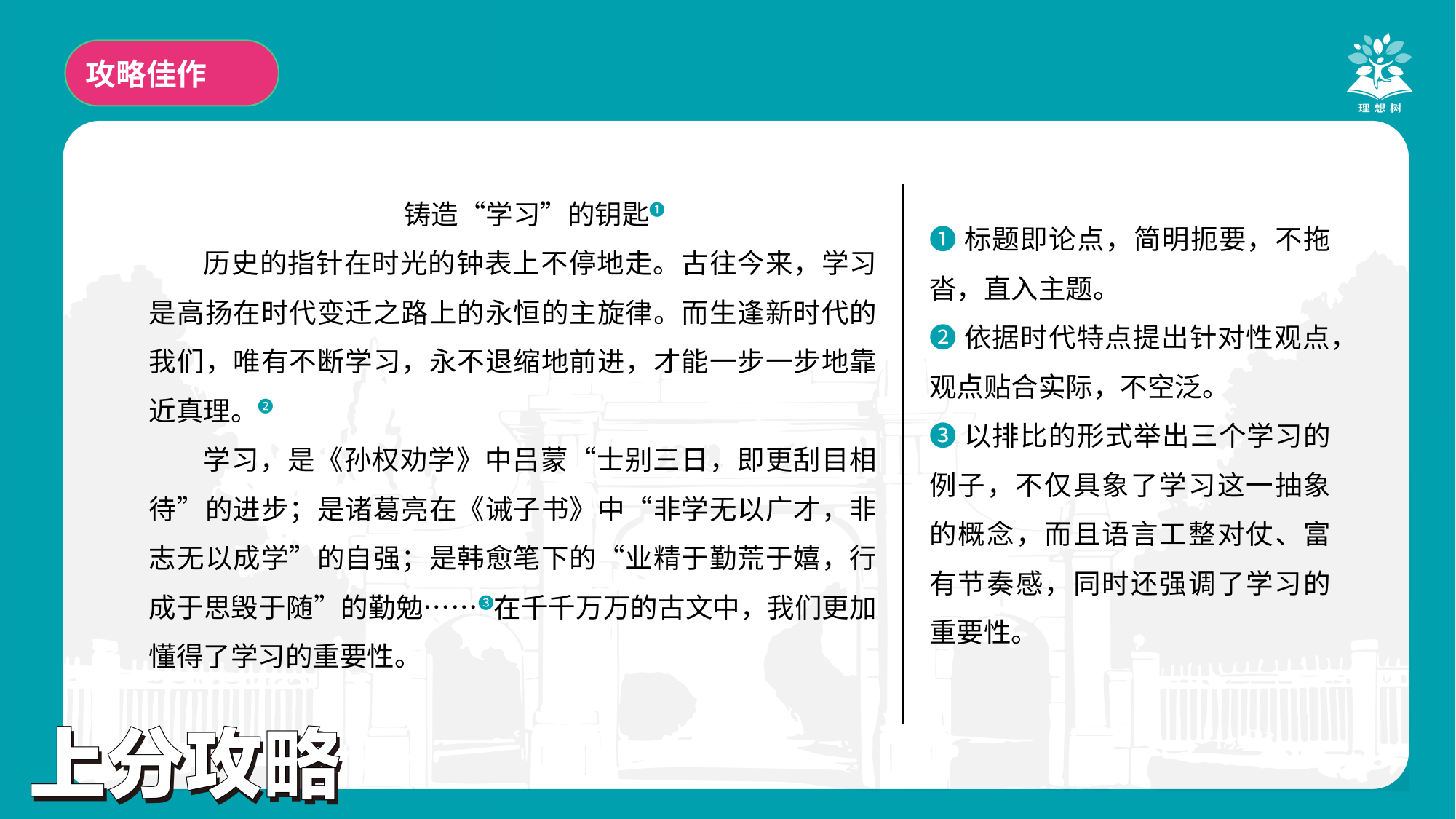

攻略佳作
铸造“学习”的钥匙❶
历史的指针在时光的钟表上不停地走。古往今来，学习是高扬在时代变迁之路上的永恒的主旋律。而生逢新时代的我们，唯有不断学习，永不退缩地前进，才能一步一步地靠近真理。❷
学习，是《孙权劝学》中吕蒙“士别三日，即更刮目相待”的进步；是诸葛亮在《诫子书》中“非学无以广才，非志无以成学”的自强；是韩愈笔下的“业精于勤荒于嬉，行成于思毁于随”的勤勉……❸在千千万万的古文中，我们更加懂得了学习的重要性。
❶标题即论点，简明扼要，不拖沓，直入主题。
❷依据时代特点提出针对性观点，观点贴合实际，不空泛。
❸以排比的形式举出三个学习的例子，不仅具象了学习这一抽象的概念，而且语言工整对仗、富有节奏感，同时还强调了学习的重要性。